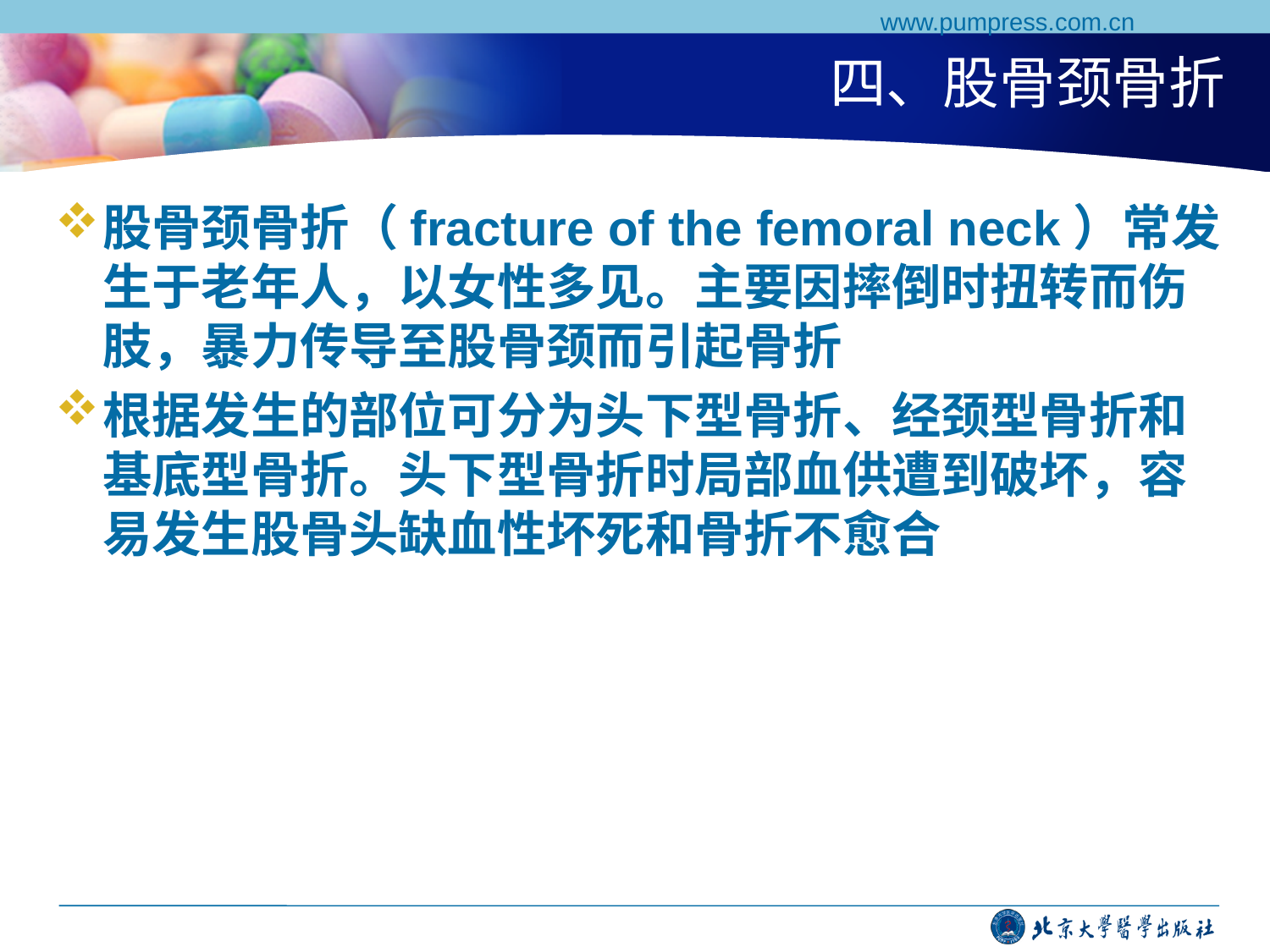

www.pumpress.com.cn
# 四、股骨颈骨折
股骨颈骨折（fracture of the femoral neck）常发生于老年人，以女性多见。主要因摔倒时扭转而伤肢，暴力传导至股骨颈而引起骨折
根据发生的部位可分为头下型骨折、经颈型骨折和基底型骨折。头下型骨折时局部血供遭到破坏，容易发生股骨头缺血性坏死和骨折不愈合